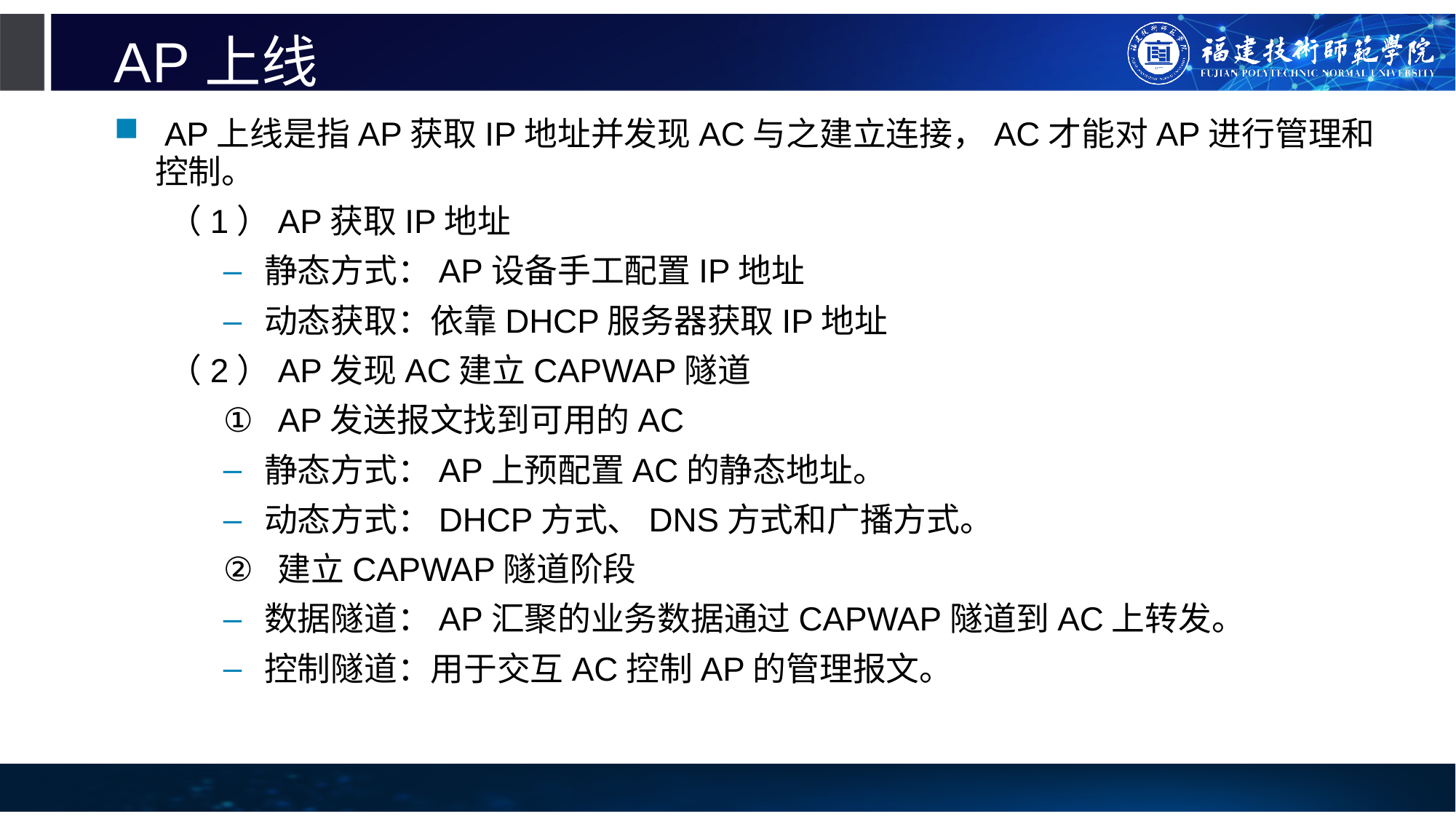

# AP上线
 AP上线是指AP获取IP地址并发现AC与之建立连接，AC才能对AP进行管理和控制。
（1）AP获取IP地址
静态方式：AP设备手工配置IP地址
动态获取：依靠DHCP服务器获取IP地址
（2）AP发现AC建立CAPWAP隧道
AP发送报文找到可用的AC
静态方式：AP上预配置AC的静态地址。
动态方式：DHCP方式、DNS方式和广播方式。
建立CAPWAP隧道阶段
数据隧道：AP汇聚的业务数据通过CAPWAP隧道到AC上转发。
控制隧道：用于交互AC控制AP的管理报文。